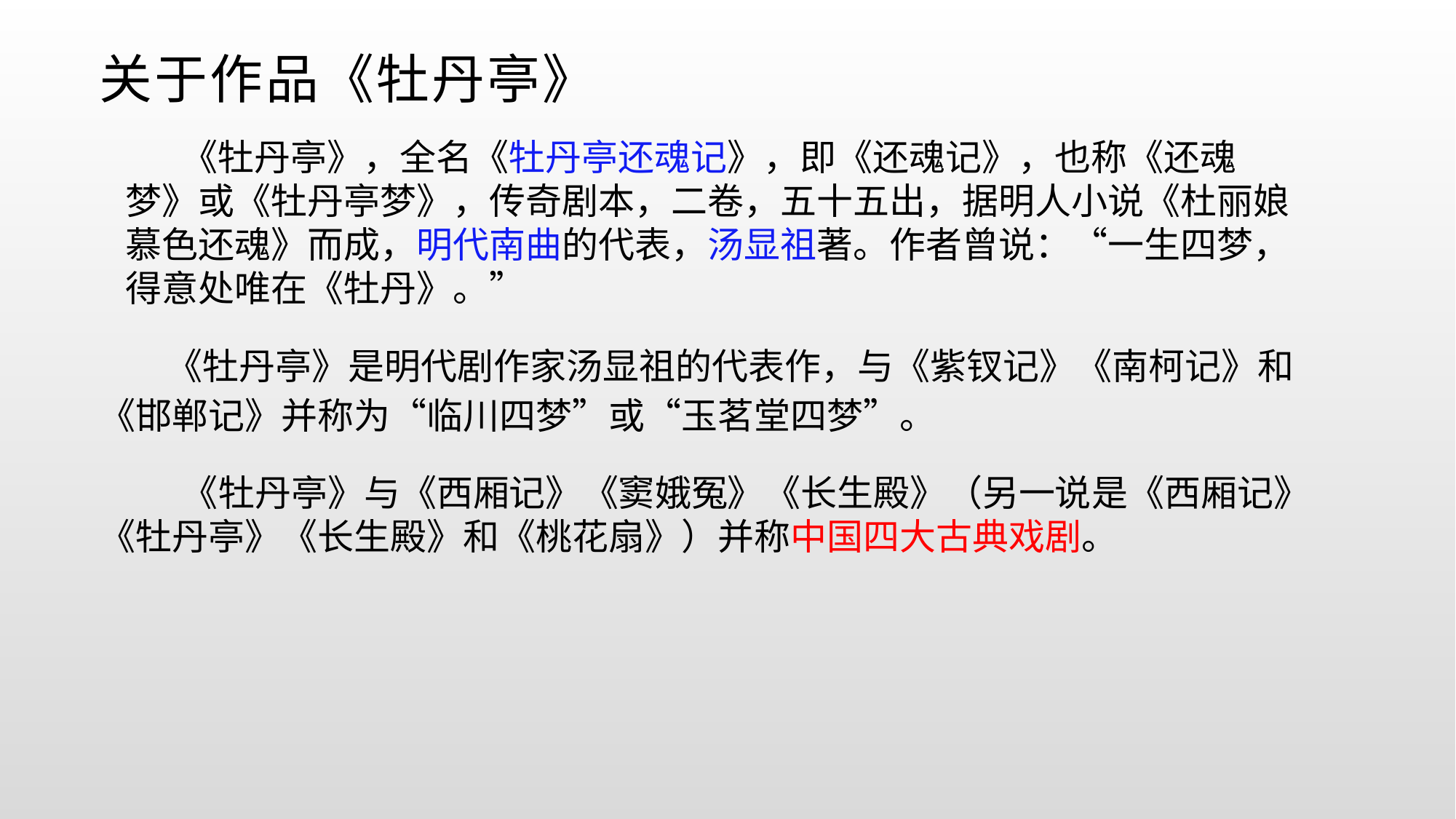

关于作品《牡丹亭》
        《牡丹亭》，全名《牡丹亭还魂记》，即《还魂记》，也称《还魂梦》或《牡丹亭梦》，传奇剧本，二卷，五十五出，据明人小说《杜丽娘慕色还魂》而成，明代南曲的代表，汤显祖著。作者曾说：“一生四梦，得意处唯在《牡丹》。”
      《牡丹亭》是明代剧作家汤显祖的代表作，与《紫钗记》《南柯记》和《邯郸记》并称为“临川四梦”或“玉茗堂四梦”。
         《牡丹亭》与《西厢记》《窦娥冤》《长生殿》（另一说是《西厢记》《牡丹亭》《长生殿》和《桃花扇》）并称中国四大古典戏剧。